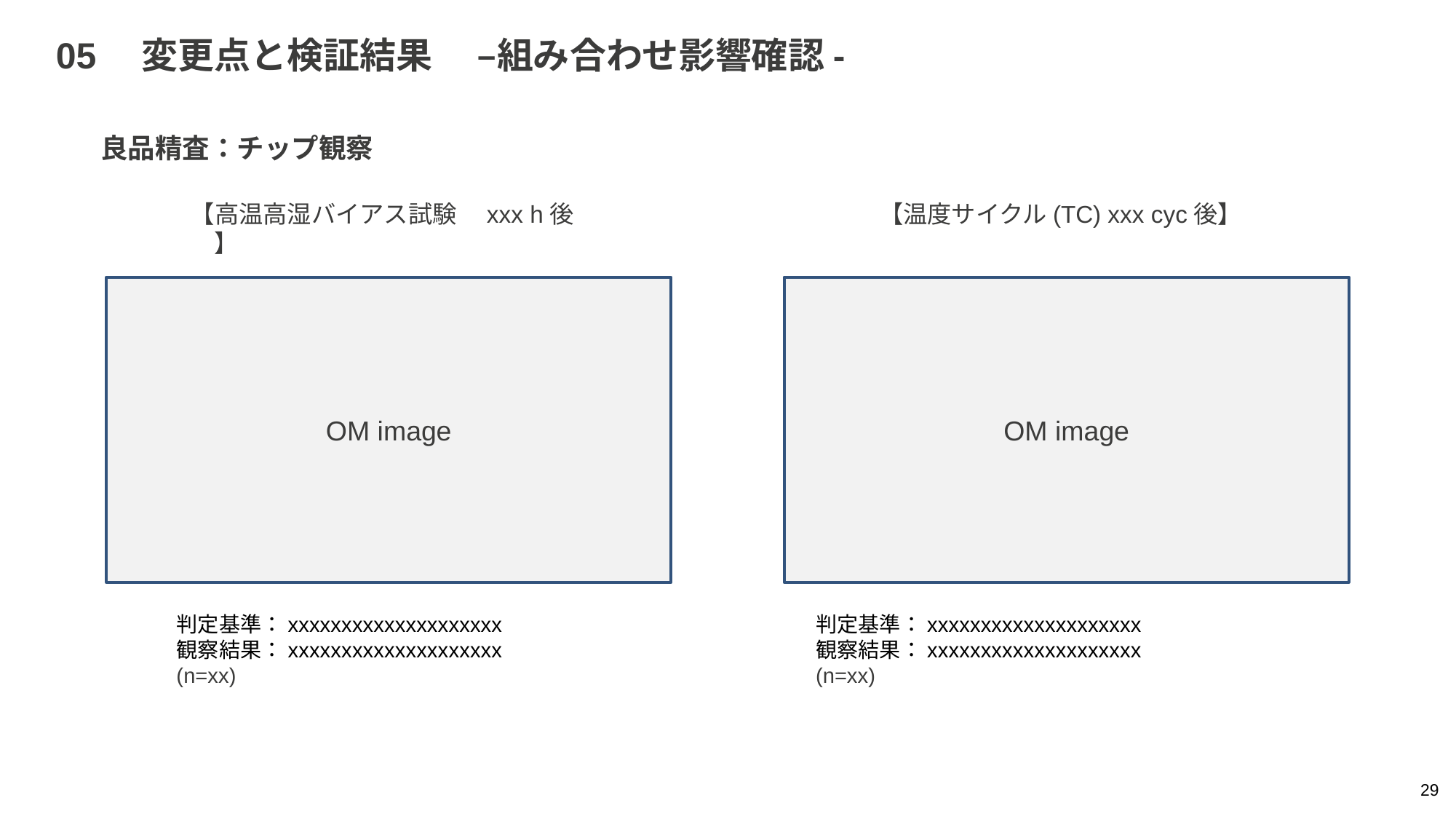

# 05　変更点と検証結果　 –組み合わせ影響確認-
良品精査：チップ観察
【高温高湿バイアス試験　xxx h後　】
【温度サイクル(TC) xxx cyc後】
OM image
OM image
判定基準：xxxxxxxxxxxxxxxxxxxx
観察結果：xxxxxxxxxxxxxxxxxxxx
(n=xx)

判定基準：xxxxxxxxxxxxxxxxxxxx
観察結果：xxxxxxxxxxxxxxxxxxxx
(n=xx)